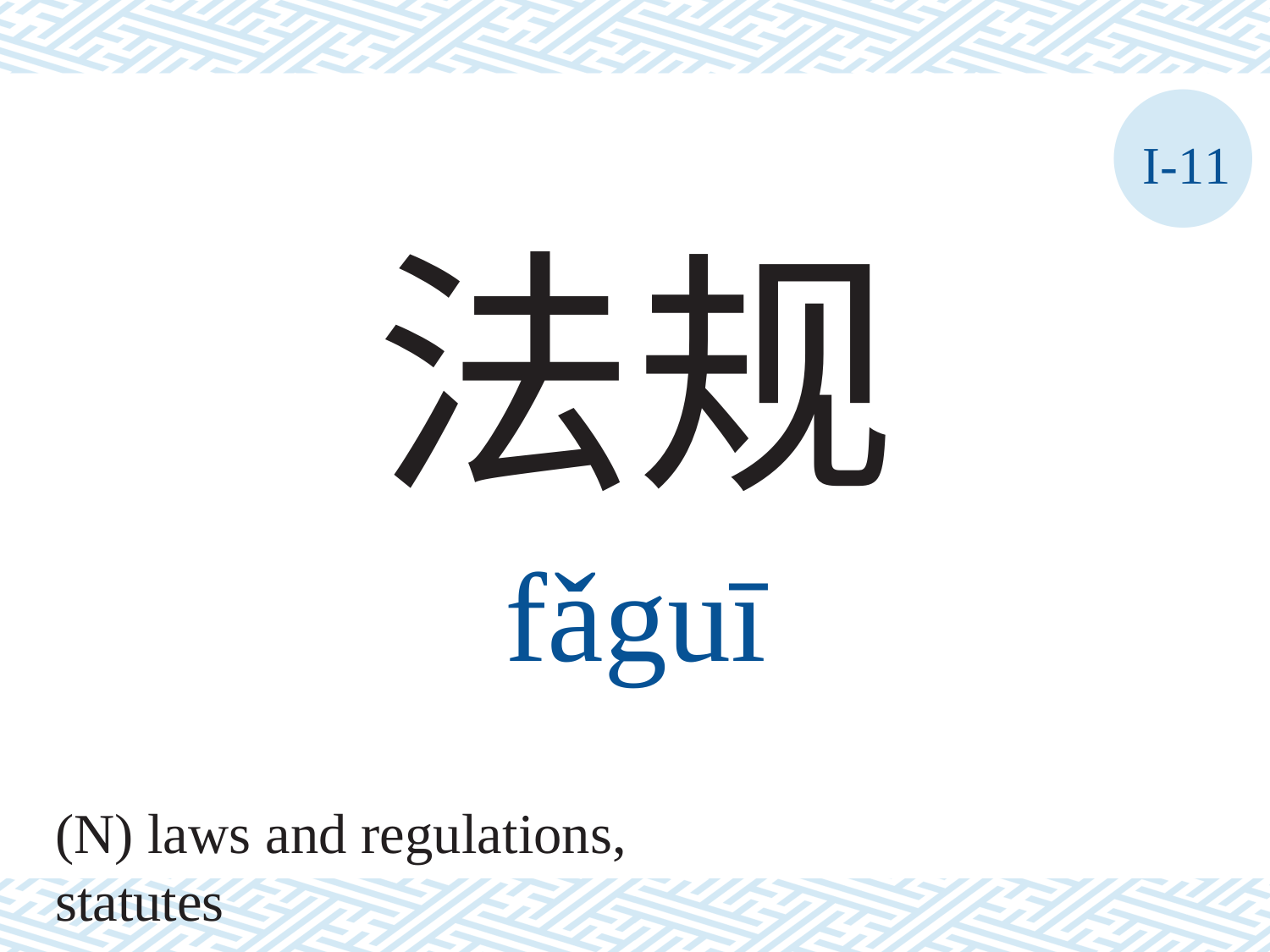

I-11
法规
fǎguī
(N) laws and regulations, statutes